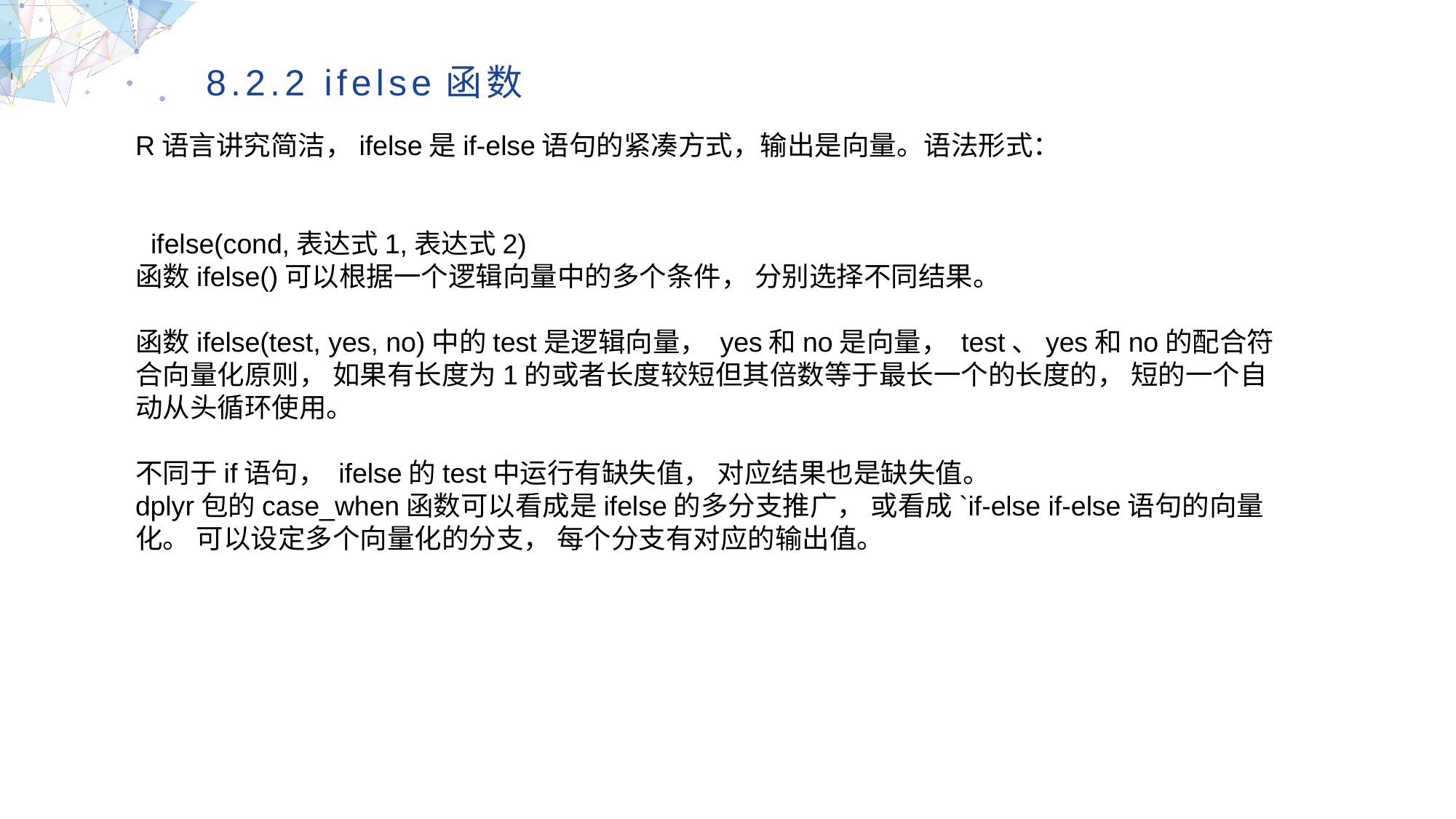

8.2.2 ifelse函数
R语言讲究简洁，ifelse是if-else语句的紧凑方式，输出是向量。语法形式：

  ifelse(cond,表达式1,表达式2)
函数ifelse()可以根据一个逻辑向量中的多个条件， 分别选择不同结果。

函数ifelse(test, yes, no)中的test是逻辑向量， yes和no是向量， test、yes和no的配合符合向量化原则， 如果有长度为1的或者长度较短但其倍数等于最长一个的长度的， 短的一个自动从头循环使用。

不同于if语句， ifelse的test中运行有缺失值， 对应结果也是缺失值。
dplyr包的case_when函数可以看成是ifelse的多分支推广， 或看成`if-else if-else语句的向量化。 可以设定多个向量化的分支， 每个分支有对应的输出值。

MULTIPURPOSE PRESENTATION TEMPLATE | UNIQUE DESIGN
Welcome Message
Please replace text, click add relevant headline, modify the text content, also can copy your content to this directly. Please replace text, click add relevant headline, modify the text content, also can copy your content to this directly.